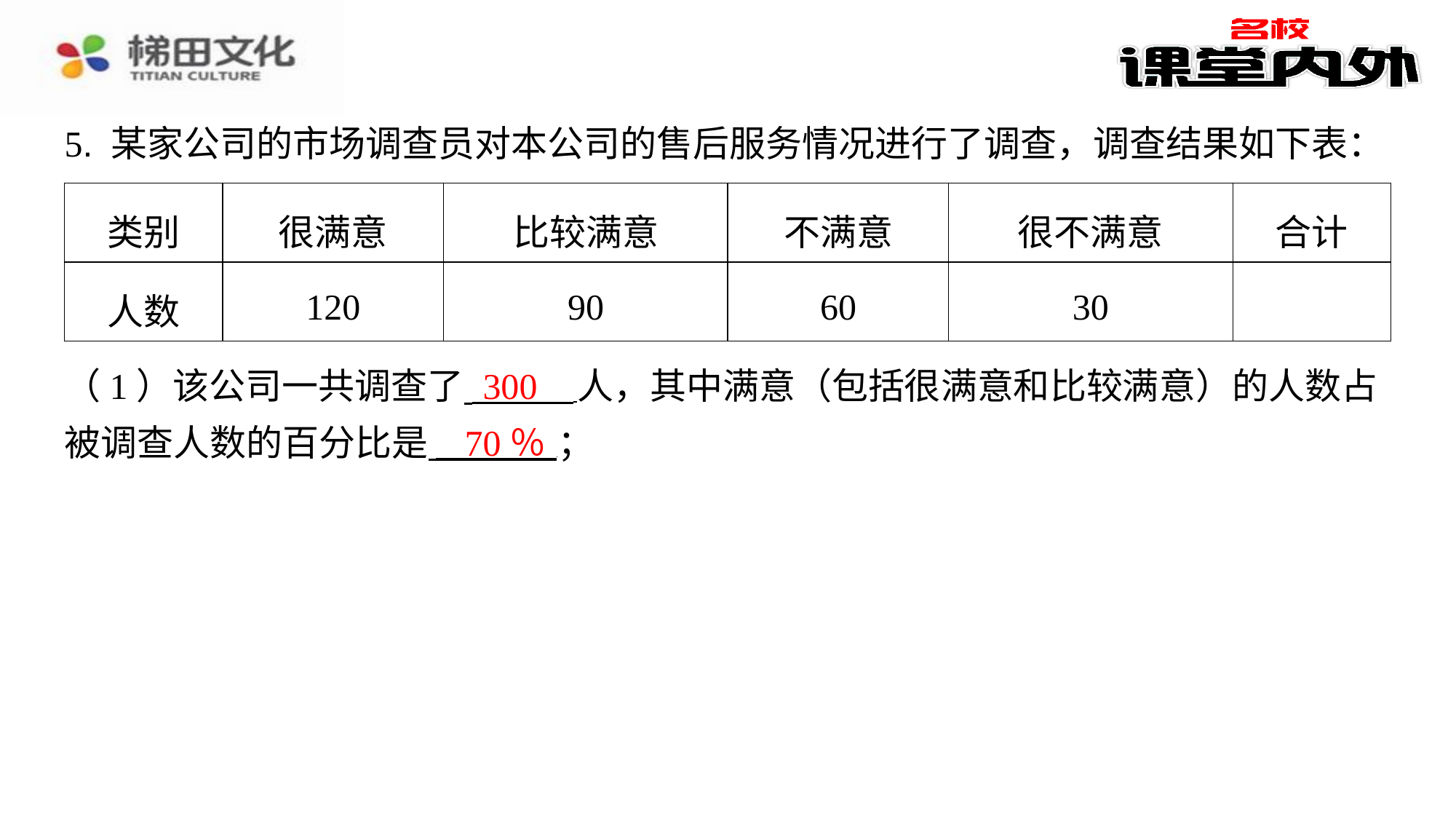

5. 某家公司的市场调查员对本公司的售后服务情况进行了调查，调查结果如下表：
| 类别 | 很满意 | 比较满意 | 不满意 | 很不满意 | 合计 |
| --- | --- | --- | --- | --- | --- |
| 人数 | 120 | 90 | 60 | 30 |  |
300
（1）该公司一共调查了                 人，其中满意（包括很满意和比较满意）的人数占
被调查人数的百分比是                    ⁠；
70％